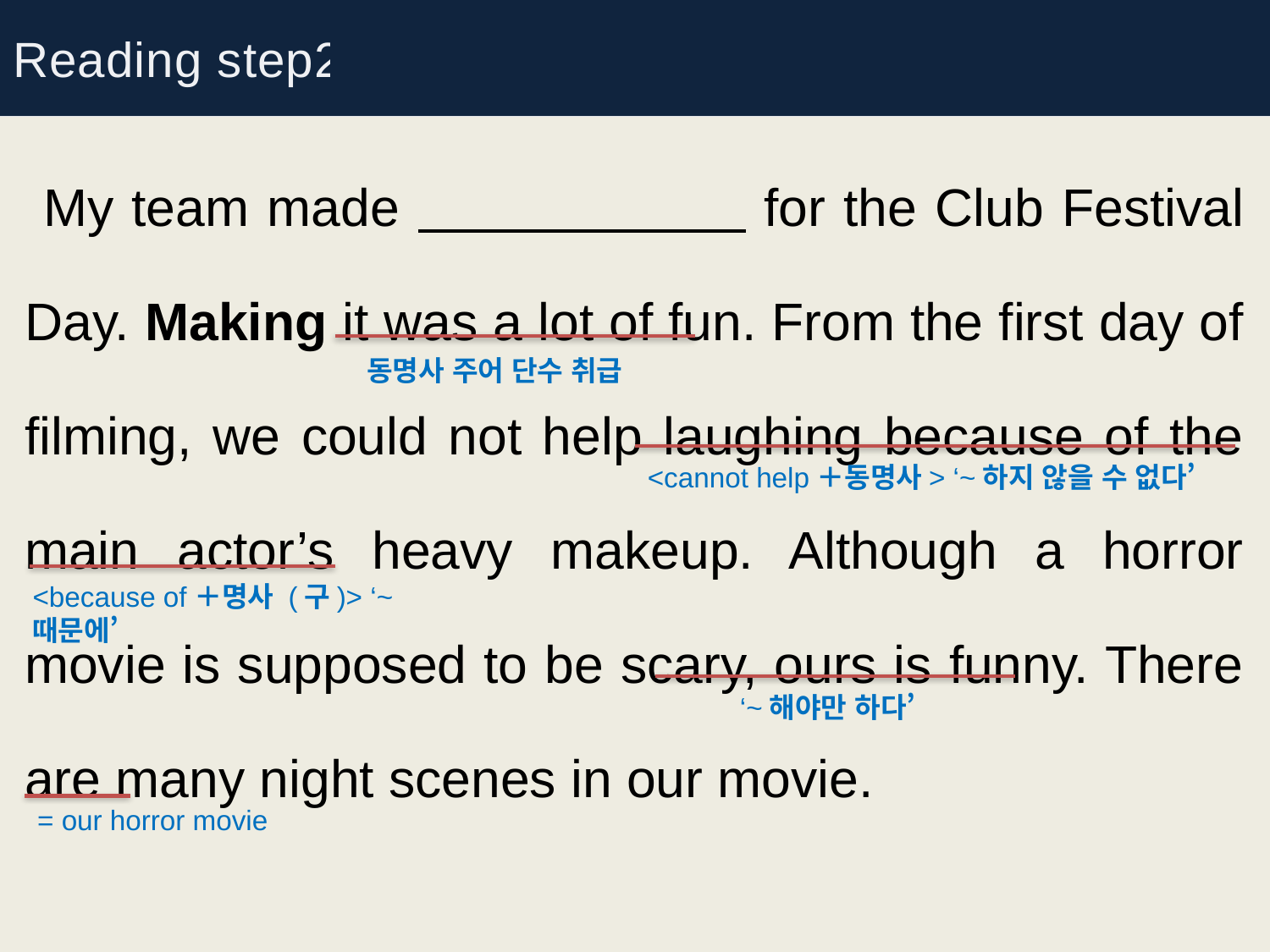

Reading step2
 My team made                    for the Club Festival Day. Making it was a lot of fun. From the first day of filming, we could not help laughing because of the main actor’s heavy makeup. Although a horror movie is supposed to be scary, ours is funny. There are many night scenes in our movie.
동명사 주어 단수 취급
<cannot help＋동명사> ‘~하지 않을 수 없다’
<because of＋명사 (구)> ‘~때문에’
‘~해야만 하다’
= our horror movie